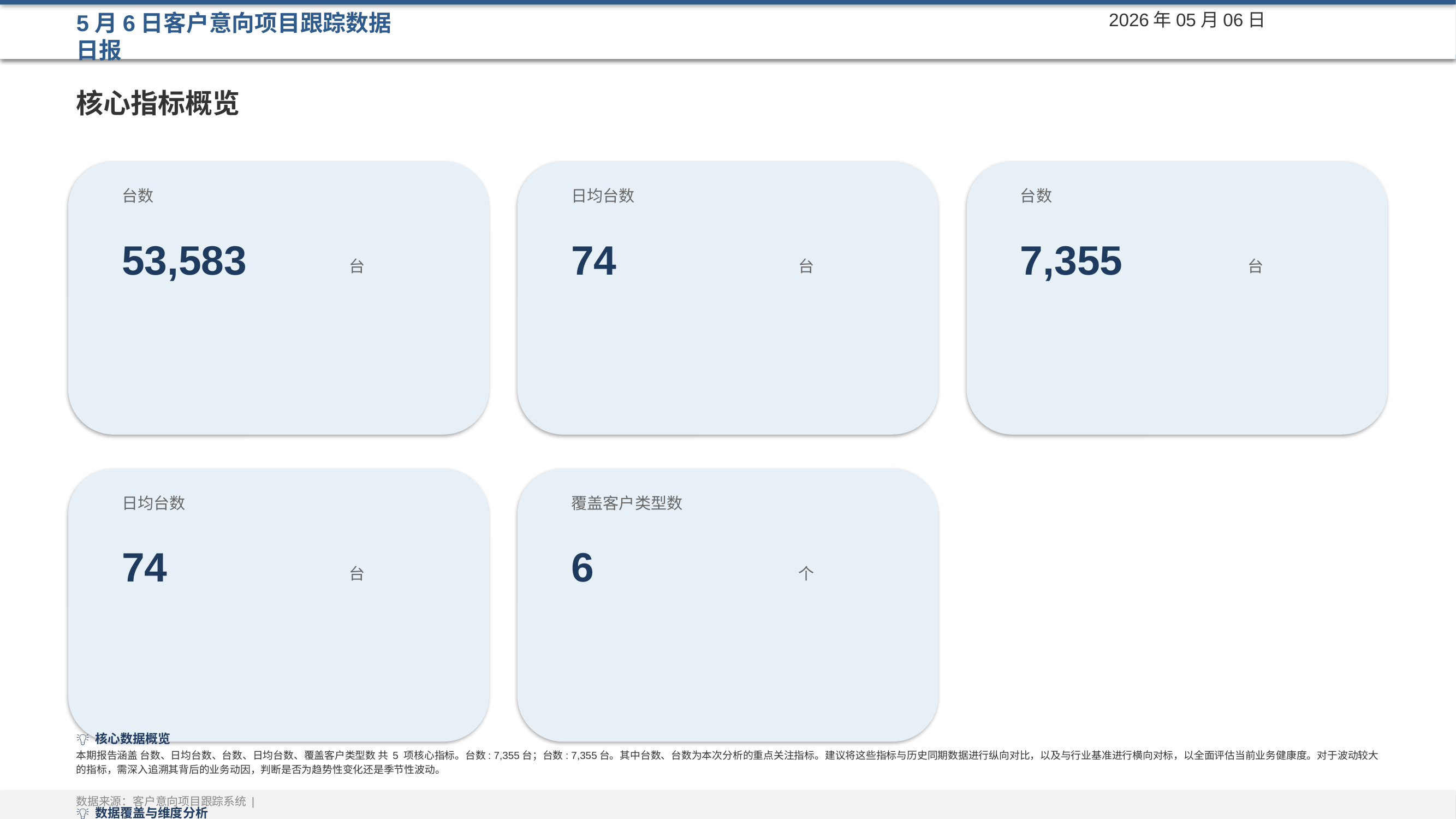

5月6日客户意向项目跟踪数据日报
2026年05月06日

核心指标概览

台数
日均台数
台数
53,583
74
7,355
台
台
台

日均台数
覆盖客户类型数
74
6
台
个
💡 核心数据概览
本期报告涵盖 台数、日均台数、台数、日均台数、覆盖客户类型数 共 5 项核心指标。台数: 7,355台；台数: 7,355台。其中台数、台数为本次分析的重点关注指标。建议将这些指标与历史同期数据进行纵向对比，以及与行业基准进行横向对标，以全面评估当前业务健康度。对于波动较大的指标，需深入追溯其背后的业务动因，判断是否为趋势性变化还是季节性波动。

💡 数据覆盖与维度分析
数据覆盖 100 条记录，包含 客户类型(6类), 客户姓名(93类), 客户职位(22类) 等多个分析维度。丰富的维度数据支持从 客户类型, 客户姓名, 客户职位 等角度进行多维度联动分析。建议关注各维度下的数据分布特征，识别高贡献或异常的分类群体，针对性地分析不同维度的表现差异，为精细化运营和数据驱动决策提供支撑。

💡 指标间关联分析
台数与台数的比值为 1.0。通过指标间的比值关系可以发现数据的内在规律，比值异常偏离正常区间时需重点关注。建议进一步计算各指标与核心业务目标之间的相关系数，量化不同指标对业务目标的影响力排序，将有限资源聚焦在驱动型指标上。

💡 关键发现与行动建议
综合分析 5 项指标，建议重点关注以下方向：(1) 定期监控核心指标的趋势变化，建立异常预警机制，当指标偏离正常区间时及时触发排查流程；(2) 深化多维度交叉分析，挖掘不同群体间的结构差异，识别增长机会和风险点；(3) 结合业务经验和外部数据，验证数据指标的准确性和合理性；(4) 将分析结论转化为可执行的具体行动项，明确责任人和时间节点，建立跟踪闭环机制。

数据来源：客户意向项目跟踪系统 |